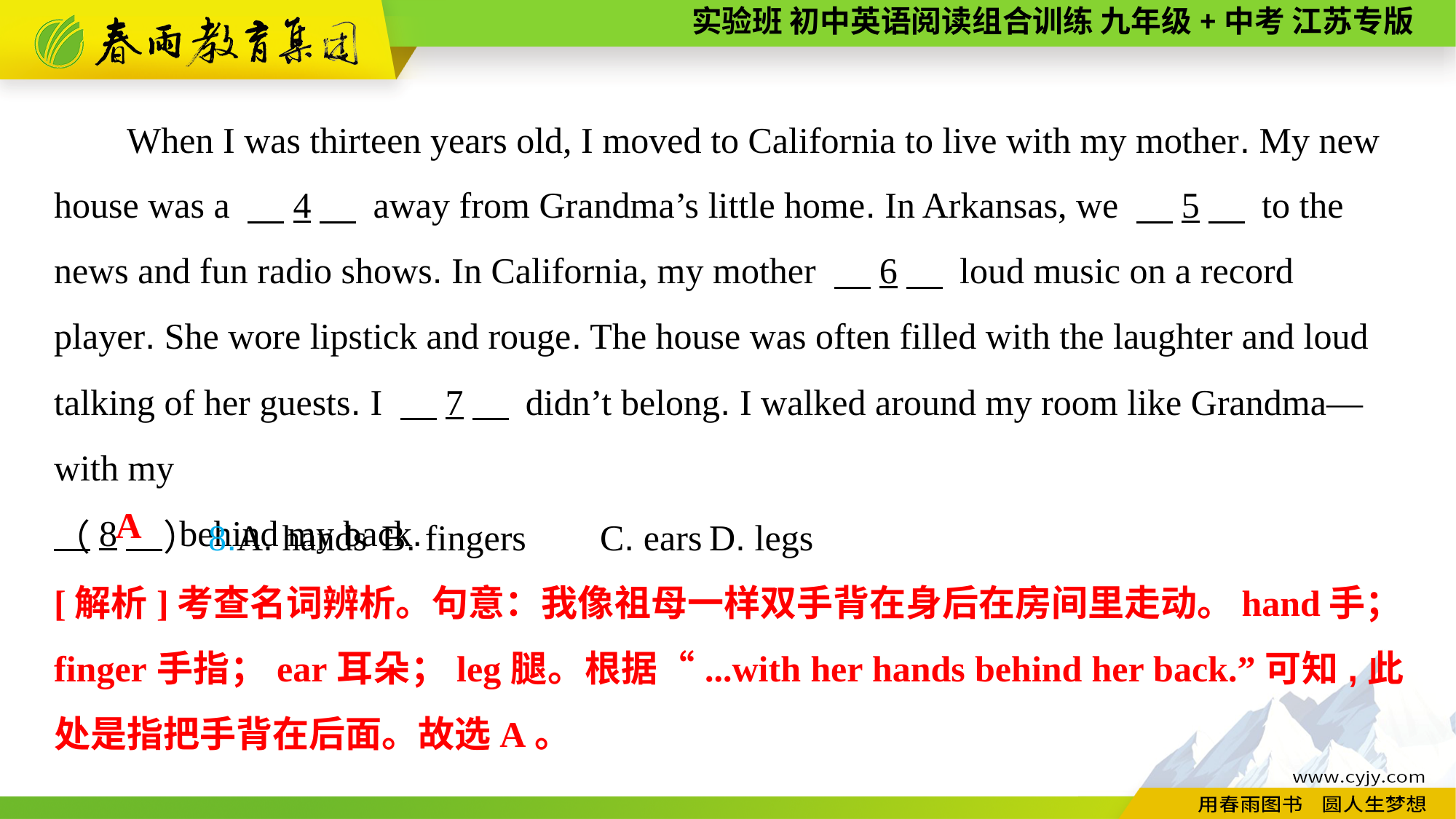

When I was thirteen years old, I moved to California to live with my mother. My new house was a 　4　 away from Grandma’s little home. In Arkansas, we 　5　 to the news and fun radio shows. In California, my mother 　6　 loud music on a record player. She wore lipstick and rouge. The house was often filled with the laughter and loud talking of her guests. I 　7　 didn’t belong. I walked around my room like Grandma—with my
　8　 behind my back.
（　　）8.A. hands	B. fingers	C. ears	D. legs
A
[解析]考查名词辨析。句意：我像祖母一样双手背在身后在房间里走动。hand手；finger手指；ear耳朵；leg腿。根据“...with her hands behind her back.”可知,此处是指把手背在后面。故选A。